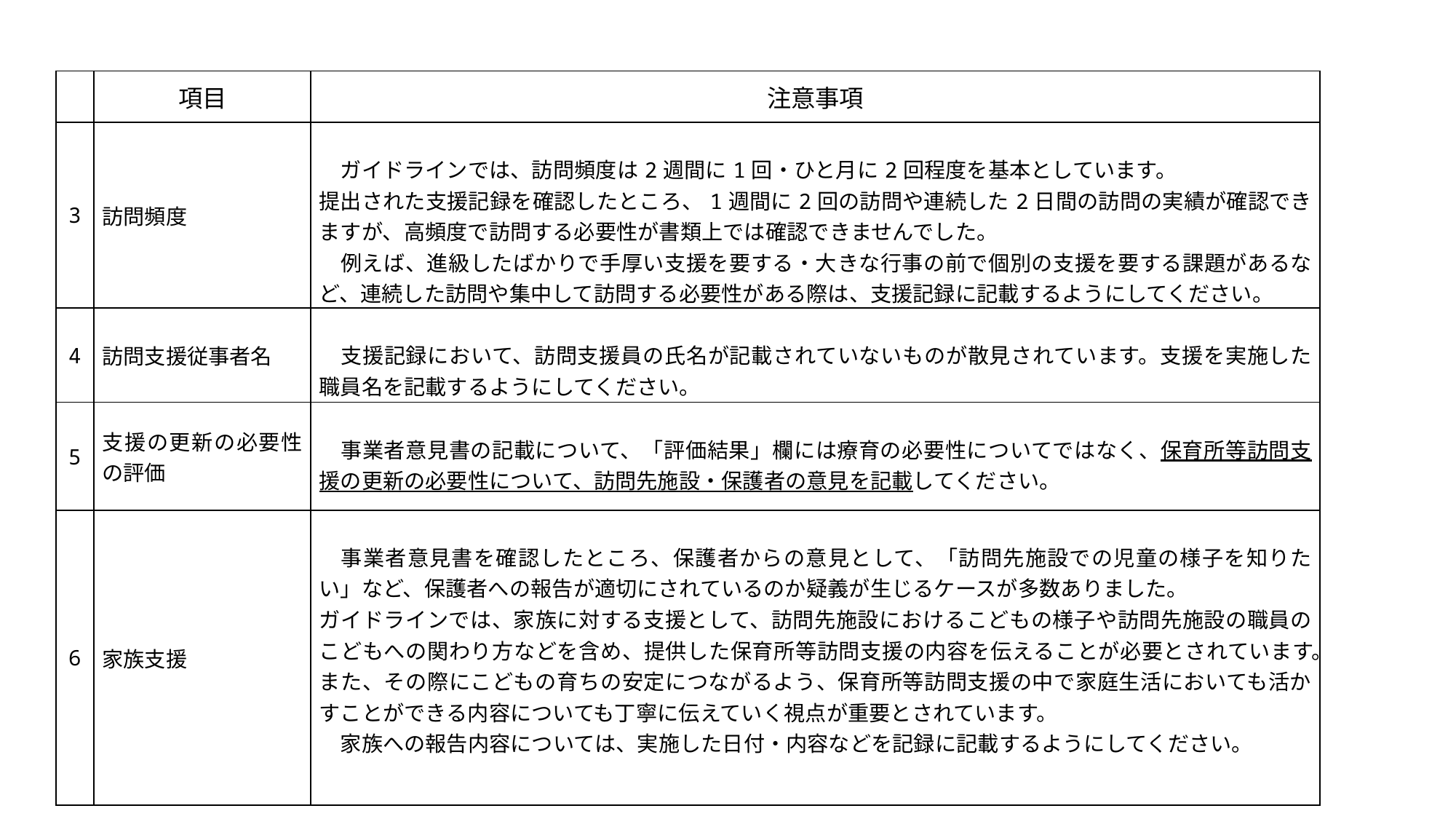

|  | 項目 | 注意事項 |
| --- | --- | --- |
| 3 | 訪問頻度 | ガイドラインでは、訪問頻度は2週間に1回・ひと月に2回程度を基本としています。 提出された支援記録を確認したところ、1週間に2回の訪問や連続した2日間の訪問の実績が確認できますが、高頻度で訪問する必要性が書類上では確認できませんでした。 　例えば、進級したばかりで手厚い支援を要する・大きな行事の前で個別の支援を要する課題があるなど、連続した訪問や集中して訪問する必要性がある際は、支援記録に記載するようにしてください。 |
| 4 | 訪問支援従事者名 | 支援記録において、訪問支援員の氏名が記載されていないものが散見されています。支援を実施した職員名を記載するようにしてください。 |
| 5 | 支援の更新の必要性の評価 | 事業者意見書の記載について、「評価結果」欄には療育の必要性についてではなく、保育所等訪問支援の更新の必要性について、訪問先施設・保護者の意見を記載してください。 |
| 6 | 家族支援 | 事業者意見書を確認したところ、保護者からの意見として、「訪問先施設での児童の様子を知りたい」など、保護者への報告が適切にされているのか疑義が生じるケースが多数ありました。 ガイドラインでは、家族に対する支援として、訪問先施設におけるこどもの様子や訪問先施設の職員のこどもへの関わり方などを含め、提供した保育所等訪問支援の内容を伝えることが必要とされています。また、その際にこどもの育ちの安定につながるよう、保育所等訪問支援の中で家庭生活においても活かすことができる内容についても丁寧に伝えていく視点が重要とされています。 　家族への報告内容については、実施した日付・内容などを記録に記載するようにしてください。 |